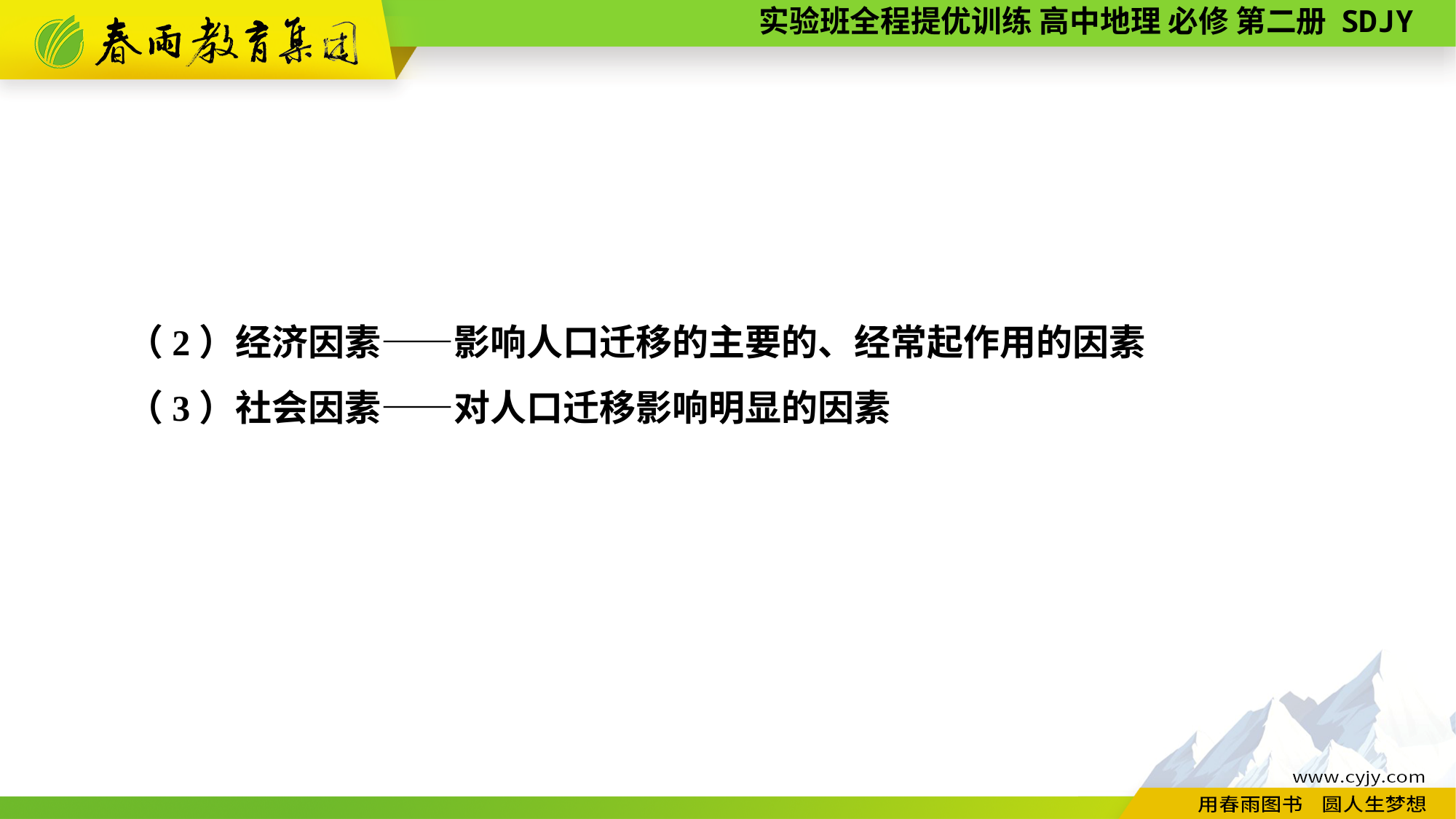

（2）经济因素——影响人口迁移的主要的、经常起作用的因素
　　（3）社会因素——对人口迁移影响明显的因素